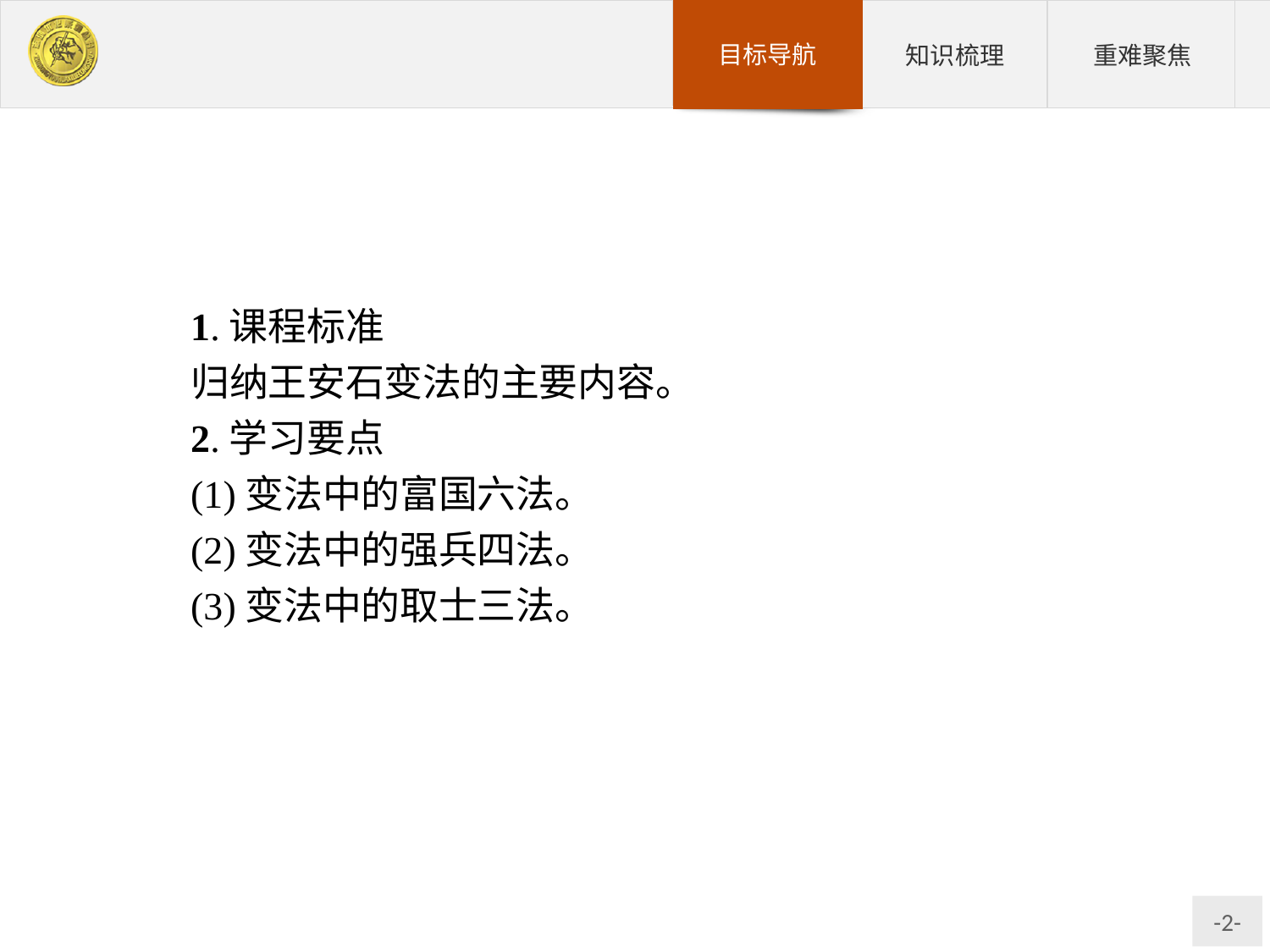

1.课程标准
归纳王安石变法的主要内容。
2.学习要点
(1)变法中的富国六法。
(2)变法中的强兵四法。
(3)变法中的取士三法。